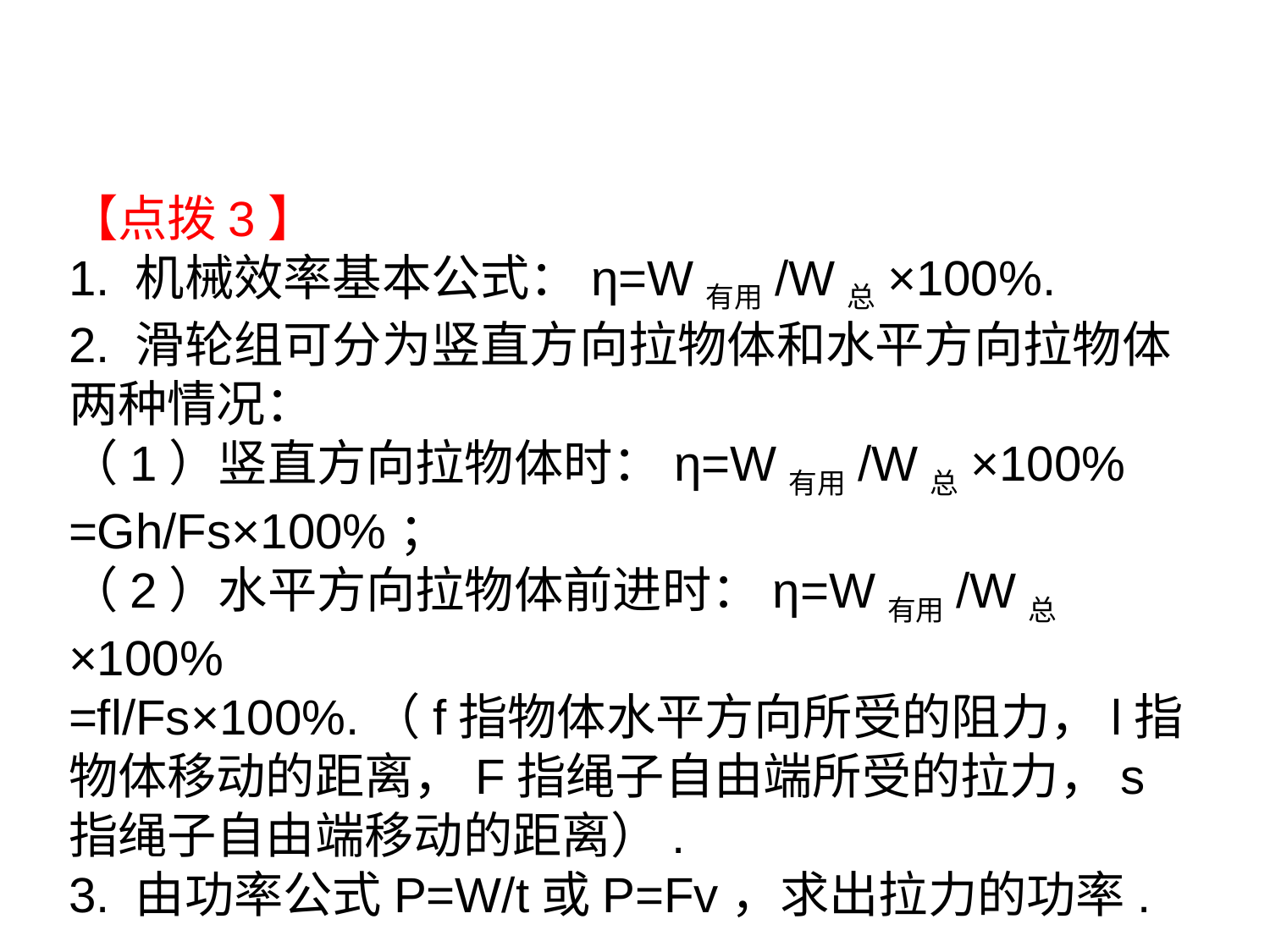

【点拨3】
1. 机械效率基本公式：η=W有用/W总×100%.
2. 滑轮组可分为竖直方向拉物体和水平方向拉物体两种情况：
（1）竖直方向拉物体时：η=W有用/W总×100%
=Gh/Fs×100%；
（2）水平方向拉物体前进时：η=W有用/W总×100%
=fl/Fs×100%.（f指物体水平方向所受的阻力，l指物体移动的距离，F指绳子自由端所受的拉力，s指绳子自由端移动的距离）.
3. 由功率公式P=W/t或P=Fv，求出拉力的功率.